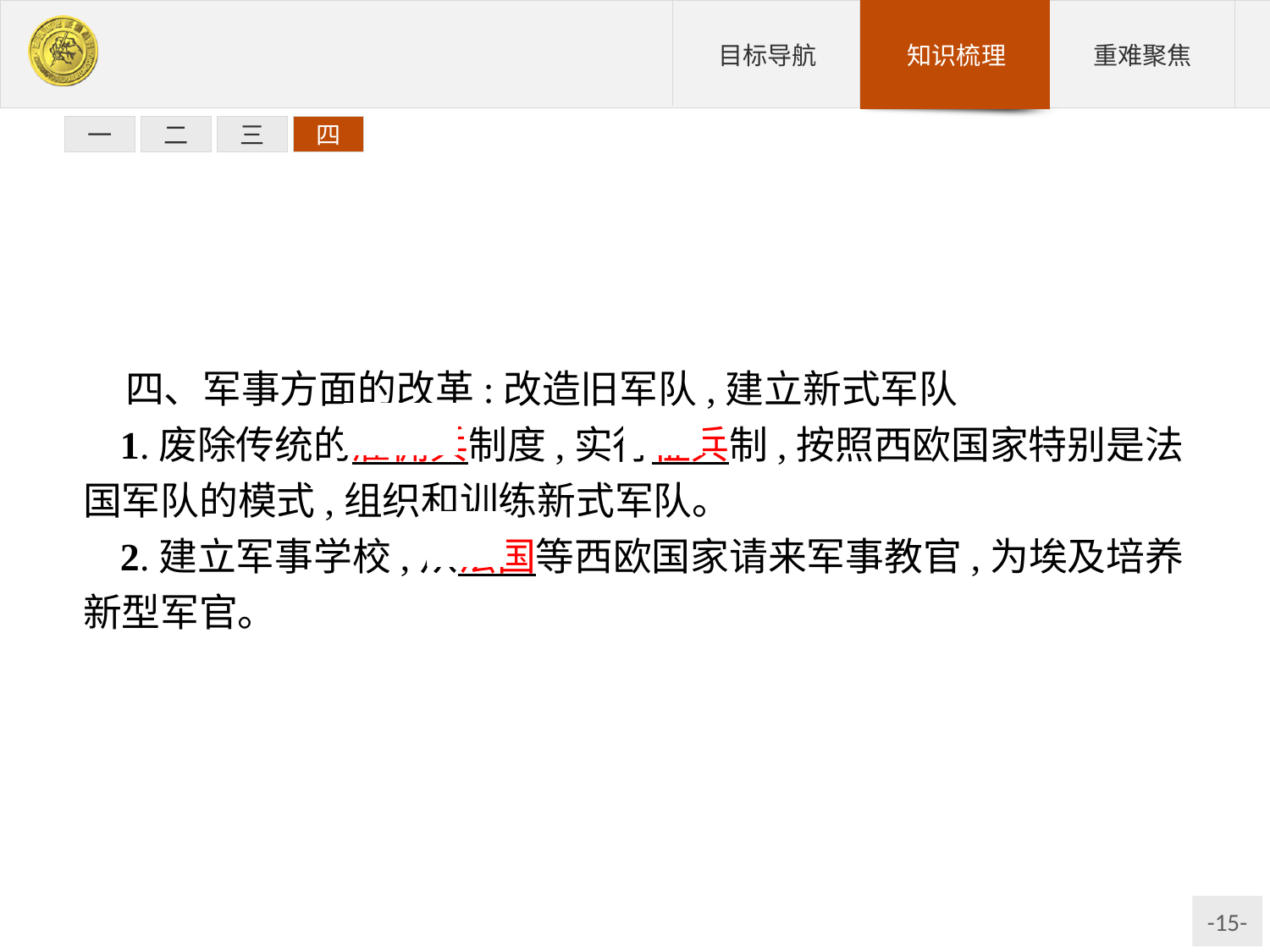

一
二
三
四
四、军事方面的改革:改造旧军队,建立新式军队
1.废除传统的雇佣兵制度,实行征兵制,按照西欧国家特别是法国军队的模式,组织和训练新式军队。
2.建立军事学校,从法国等西欧国家请来军事教官,为埃及培养新型军官。